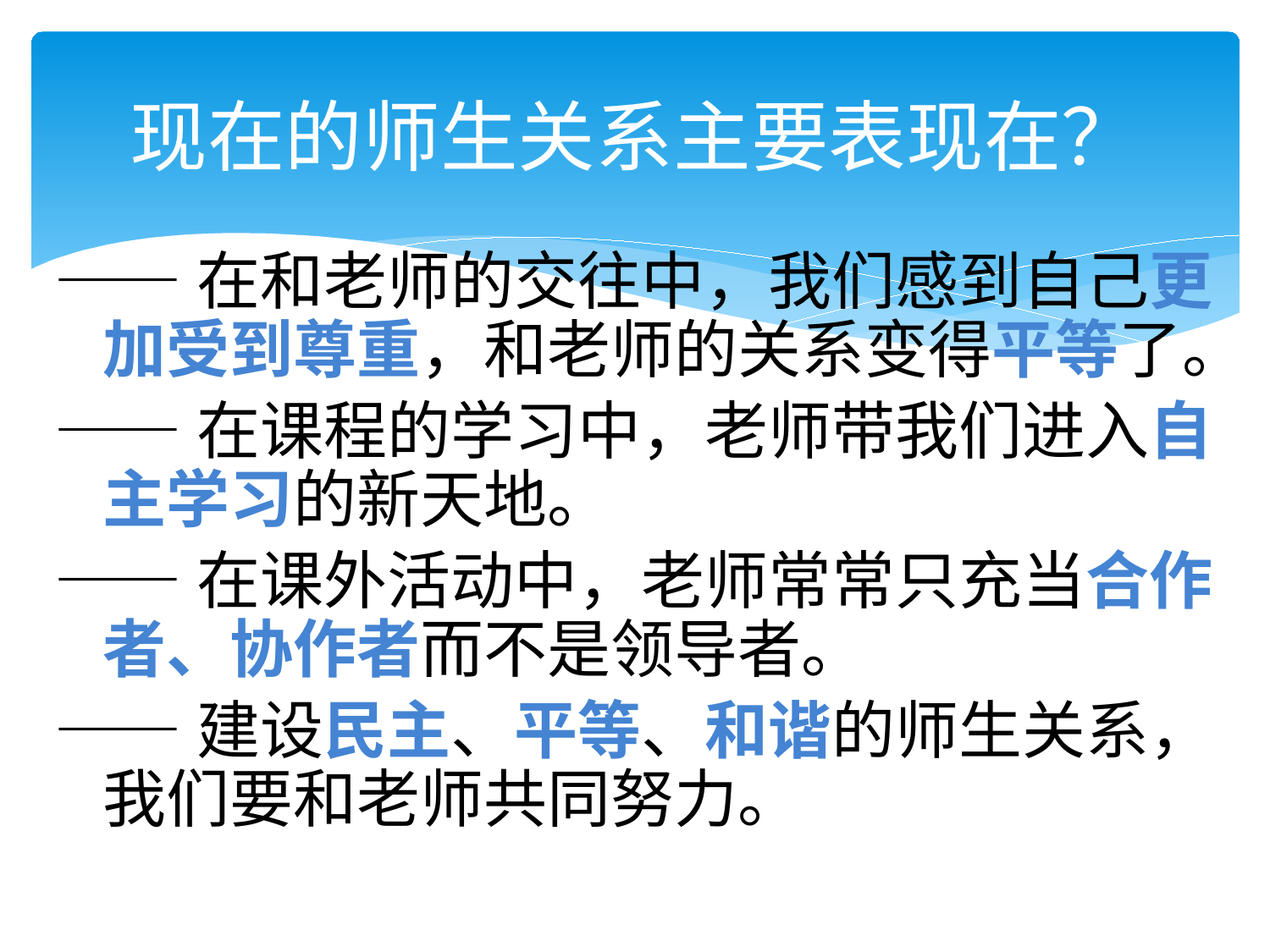

# 现在的师生关系主要表现在？

——在和老师的交往中，我们感到自己更加受到尊重，和老师的关系变得平等了。
——在课程的学习中，老师带我们进入自主学习的新天地。
——在课外活动中，老师常常只充当合作者、协作者而不是领导者。
——建设民主、平等、和谐的师生关系，我们要和老师共同努力。